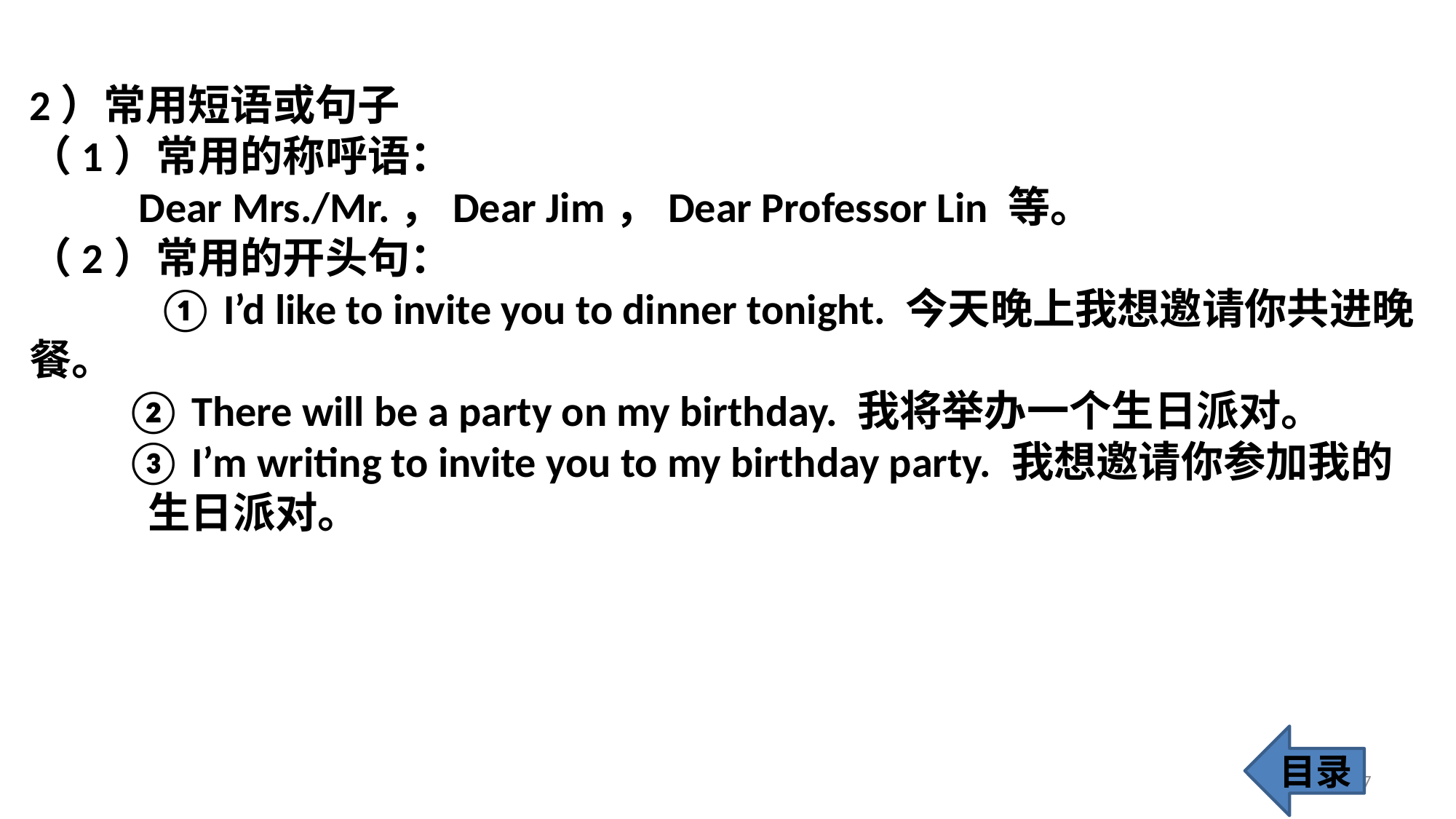

2）常用短语或句子
（1）常用的称呼语：
         	Dear Mrs./Mr.，Dear Jim，Dear Professor Lin 等。
（2）常用的开头句：
 	  ① I’d like to invite you to dinner tonight. 今天晚上我想邀请你共进晚餐。
          ② There will be a party on my birthday. 我将举办一个生日派对。
          ③ I’m writing to invite you to my birthday party. 我想邀请你参加我的	 生日派对。

目录
17